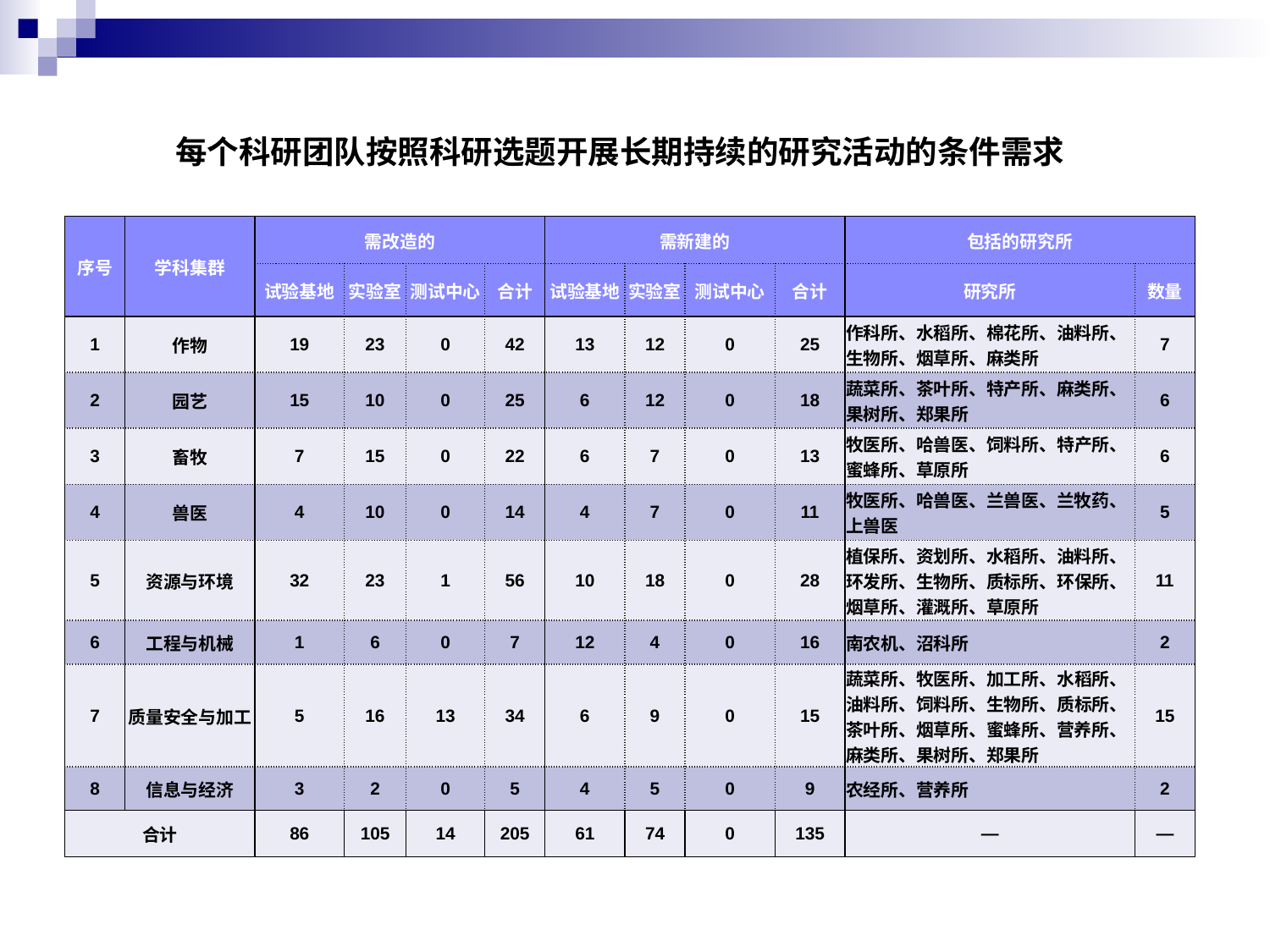

每个科研团队按照科研选题开展长期持续的研究活动的条件需求
| 序号 | 学科集群 | 需改造的 |  |  |  | 需新建的 |  |  |  | 包括的研究所 |  |
| --- | --- | --- | --- | --- | --- | --- | --- | --- | --- | --- | --- |
|  |  | 试验基地 | 实验室 | 测试中心 | 合计 | 试验基地 | 实验室 | 测试中心 | 合计 | 研究所 | 数量 |
| 1 | 作物 | 19 | 23 | 0 | 42 | 13 | 12 | 0 | 25 | 作科所、水稻所、棉花所、油料所、生物所、烟草所、麻类所 | 7 |
| 2 | 园艺 | 15 | 10 | 0 | 25 | 6 | 12 | 0 | 18 | 蔬菜所、茶叶所、特产所、麻类所、果树所、郑果所 | 6 |
| 3 | 畜牧 | 7 | 15 | 0 | 22 | 6 | 7 | 0 | 13 | 牧医所、哈兽医、饲料所、特产所、蜜蜂所、草原所 | 6 |
| 4 | 兽医 | 4 | 10 | 0 | 14 | 4 | 7 | 0 | 11 | 牧医所、哈兽医、兰兽医、兰牧药、上兽医 | 5 |
| 5 | 资源与环境 | 32 | 23 | 1 | 56 | 10 | 18 | 0 | 28 | 植保所、资划所、水稻所、油料所、环发所、生物所、质标所、环保所、烟草所、灌溉所、草原所 | 11 |
| 6 | 工程与机械 | 1 | 6 | 0 | 7 | 12 | 4 | 0 | 16 | 南农机、沼科所 | 2 |
| 7 | 质量安全与加工 | 5 | 16 | 13 | 34 | 6 | 9 | 0 | 15 | 蔬菜所、牧医所、加工所、水稻所、油料所、饲料所、生物所、质标所、茶叶所、烟草所、蜜蜂所、营养所、麻类所、果树所、郑果所 | 15 |
| 8 | 信息与经济 | 3 | 2 | 0 | 5 | 4 | 5 | 0 | 9 | 农经所、营养所 | 2 |
| 合计 |  | 86 | 105 | 14 | 205 | 61 | 74 | 0 | 135 | — | — |